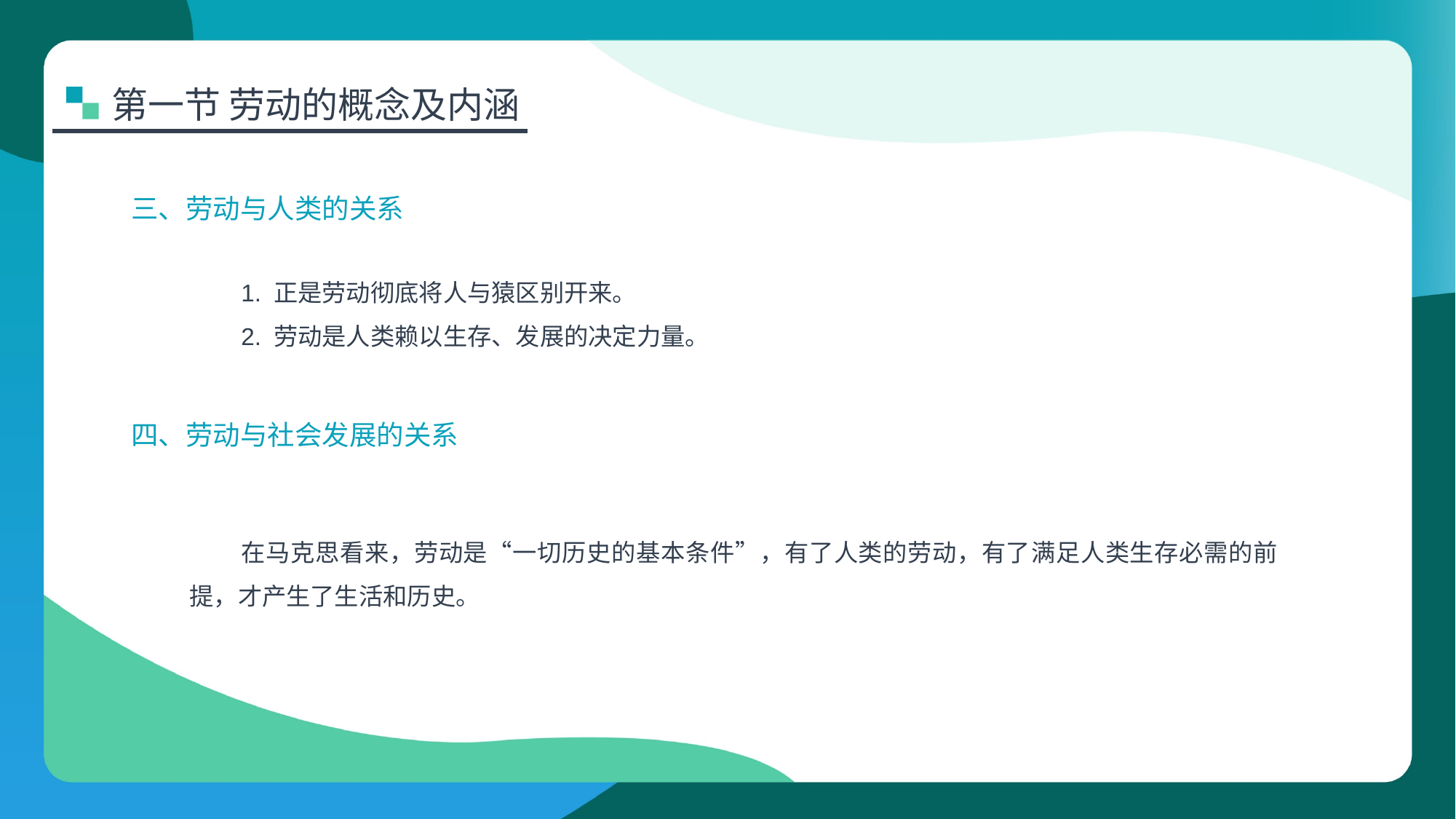

第一节 劳动的概念及内涵

三、劳动与人类的关系
1. 正是劳动彻底将人与猿区别开来。
2. 劳动是人类赖以生存、发展的决定力量。
四、劳动与社会发展的关系
在马克思看来，劳动是“一切历史的基本条件”，有了人类的劳动，有了满足人类生存必需的前提，才产生了生活和历史。